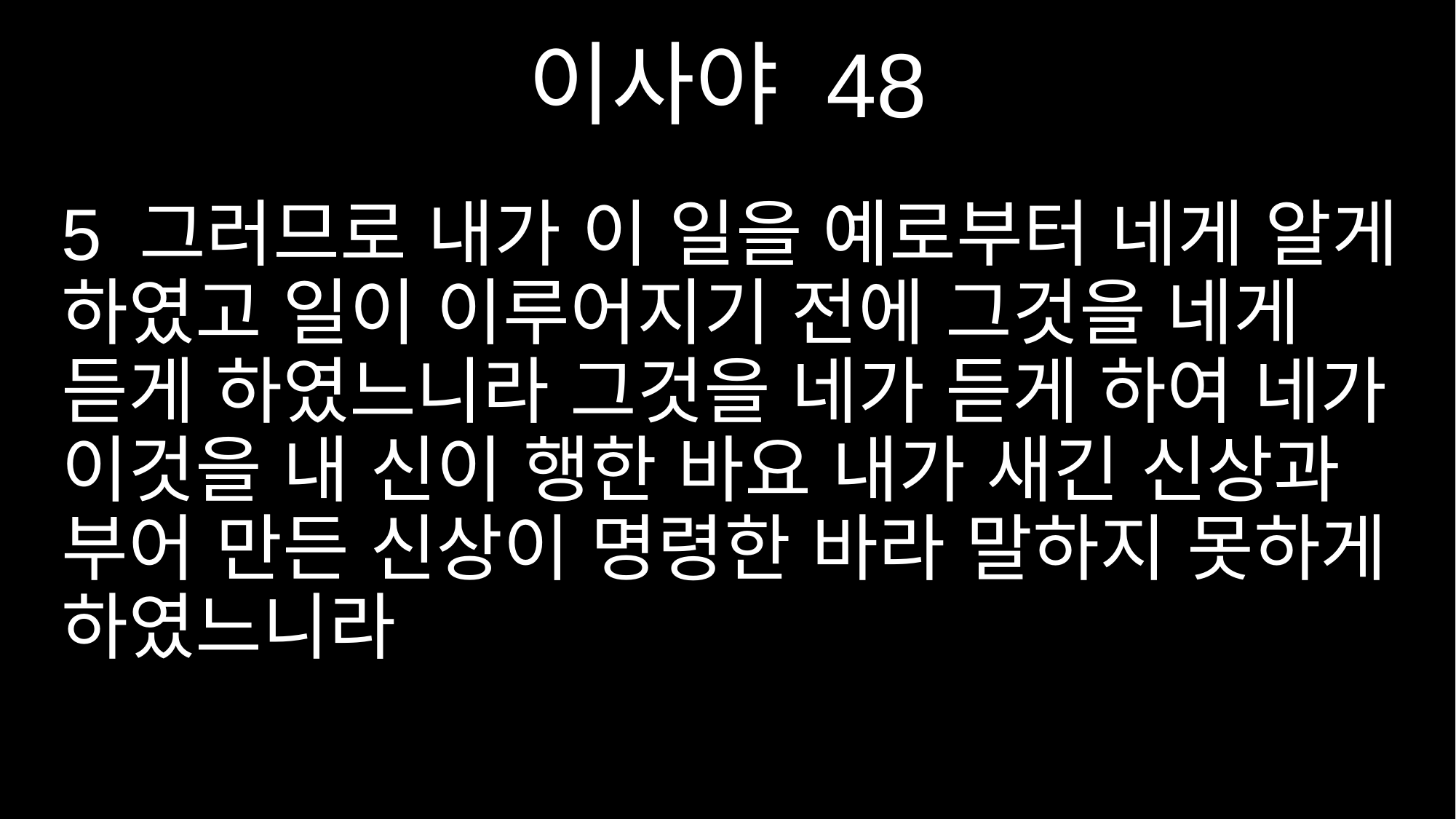

이사야 48
5 그러므로 내가 이 일을 예로부터 네게 알게 하였고 일이 이루어지기 전에 그것을 네게 듣게 하였느니라 그것을 네가 듣게 하여 네가 이것을 내 신이 행한 바요 내가 새긴 신상과 부어 만든 신상이 명령한 바라 말하지 못하게 하였느니라